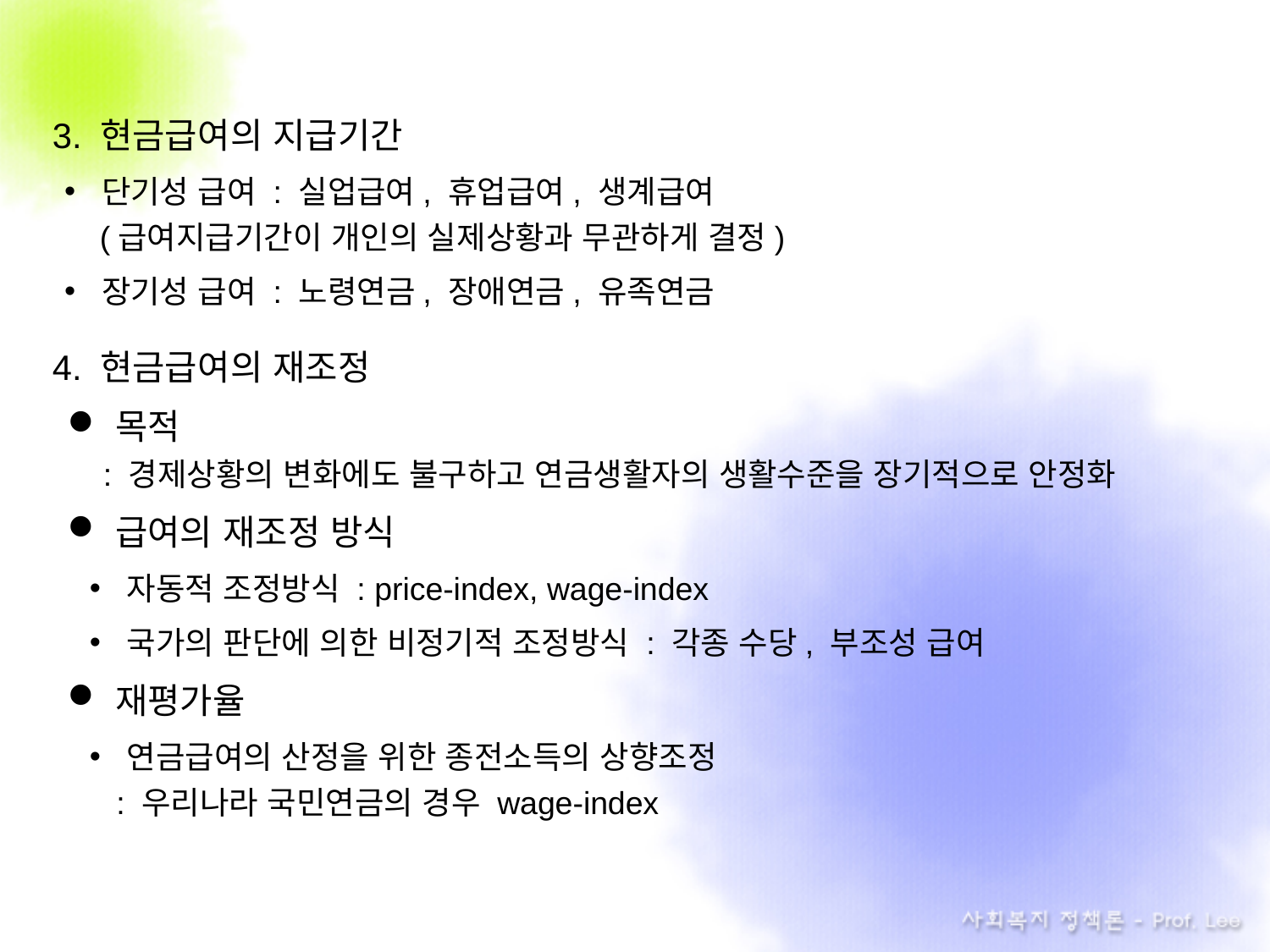

3. 현금급여의 지급기간
단기성 급여 : 실업급여, 휴업급여, 생계급여
    (급여지급기간이 개인의 실제상황과 무관하게 결정)
장기성 급여 : 노령연금, 장애연금, 유족연금
4. 현금급여의 재조정
목적
    : 경제상황의 변화에도 불구하고 연금생활자의 생활수준을 장기적으로 안정화
급여의 재조정 방식
자동적 조정방식 : price-index, wage-index
국가의 판단에 의한 비정기적 조정방식 : 각종 수당, 부조성 급여
재평가율
연금급여의 산정을 위한 종전소득의 상향조정
   : 우리나라 국민연금의 경우 wage-index